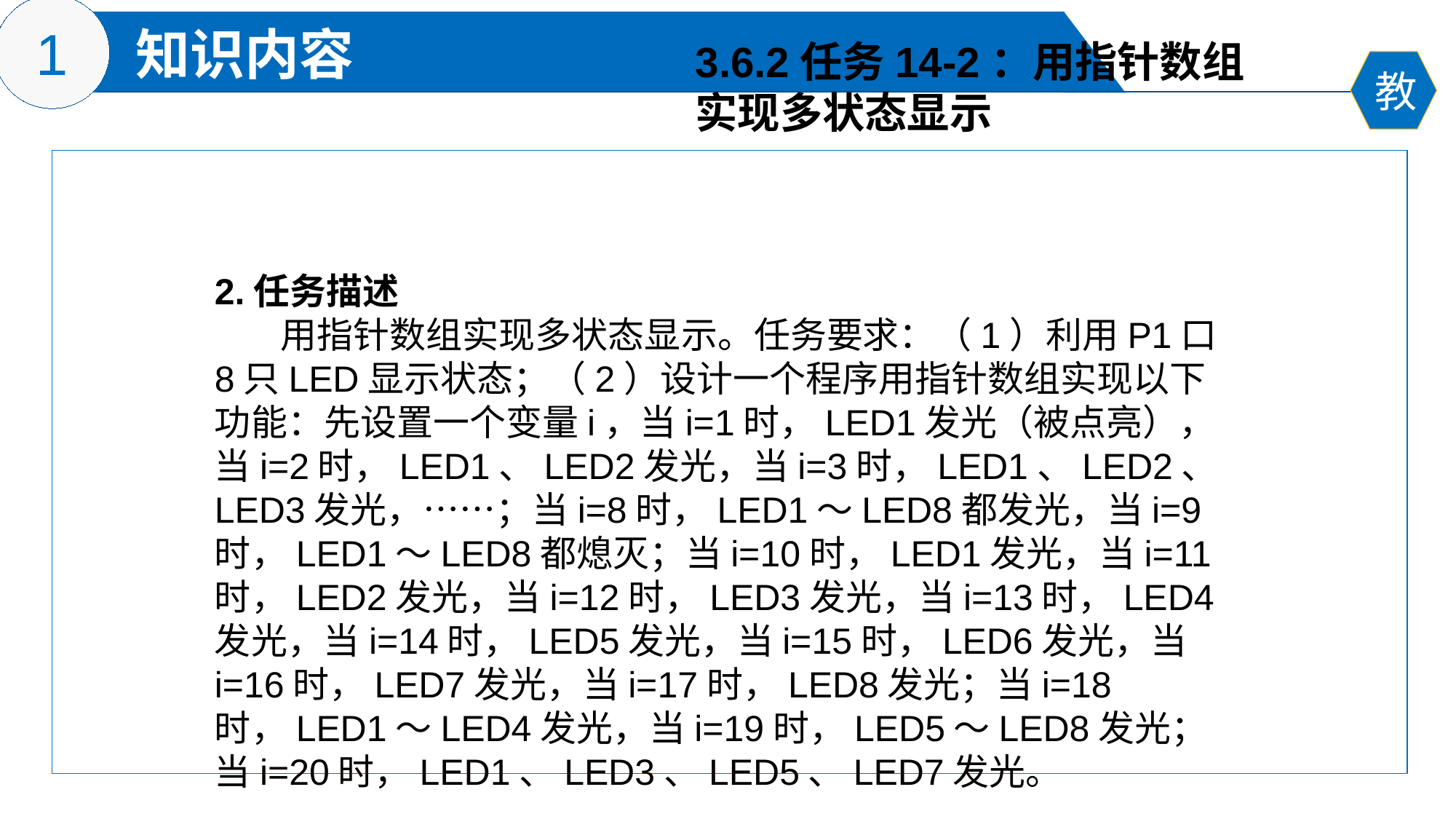

3.6.2任务14-2：用指针数组
实现多状态显示
2.任务描述
       用指针数组实现多状态显示。任务要求：（1）利用P1口8只LED显示状态；（2）设计一个程序用指针数组实现以下功能：先设置一个变量i，当i=1时，LED1发光（被点亮），当i=2时，LED1、LED2发光，当i=3时，LED1、LED2、LED3发光，……；当i=8时，LED1～LED8都发光，当i=9时，LED1～LED8都熄灭；当i=10时，LED1发光，当i=11时，LED2发光，当i=12时，LED3发光，当i=13时，LED4发光，当i=14时，LED5发光，当i=15时，LED6发光，当i=16时，LED7发光，当i=17时，LED8发光；当i=18时，LED1～LED4发光，当i=19时，LED5～LED8发光；当i=20时，LED1、LED3、LED5、LED7发光。